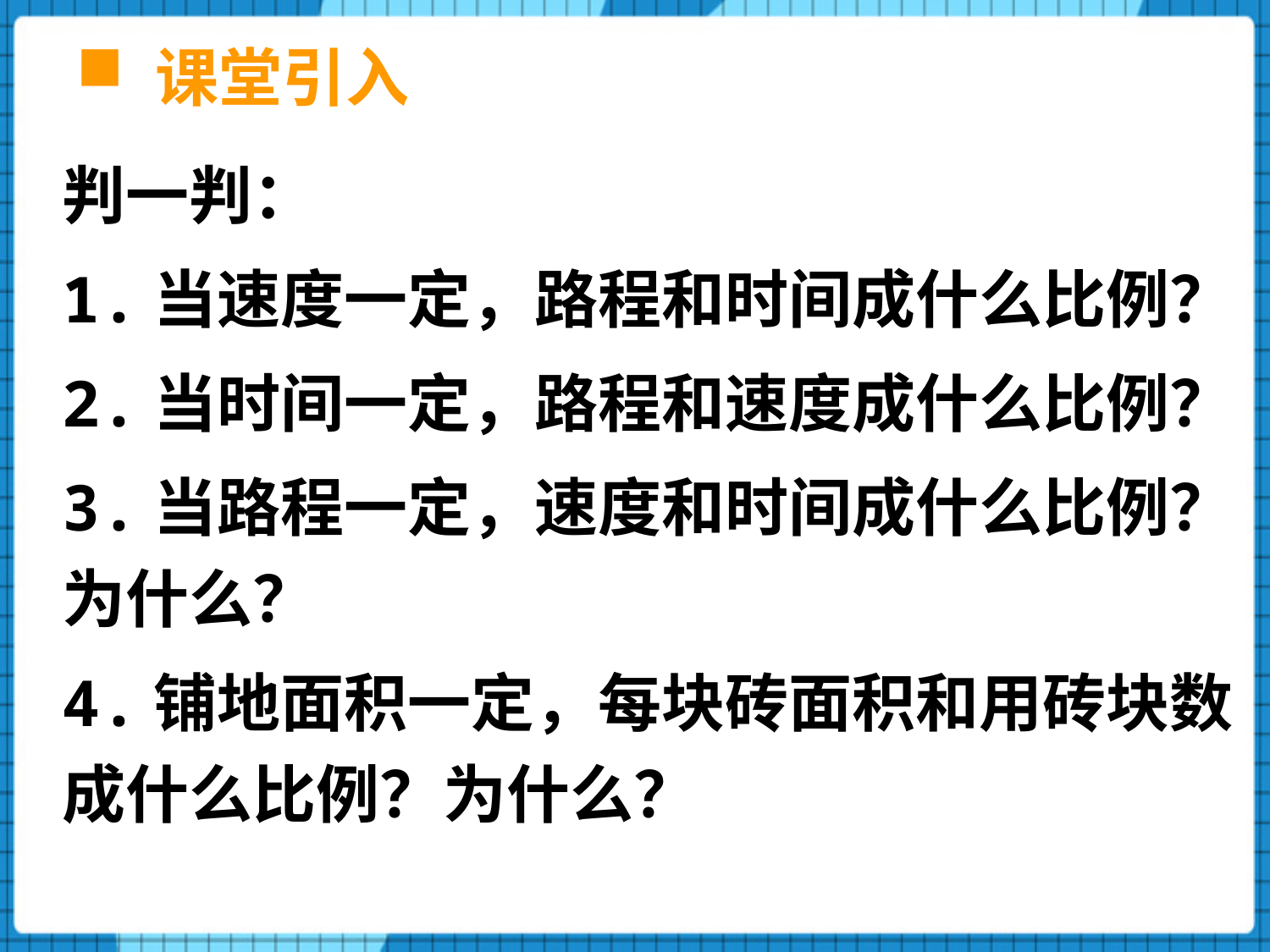

课堂引入
判一判：
1.当速度一定，路程和时间成什么比例？
2.当时间一定，路程和速度成什么比例？
3.当路程一定，速度和时间成什么比例？为什么？
4.铺地面积一定，每块砖面积和用砖块数成什么比例？为什么？